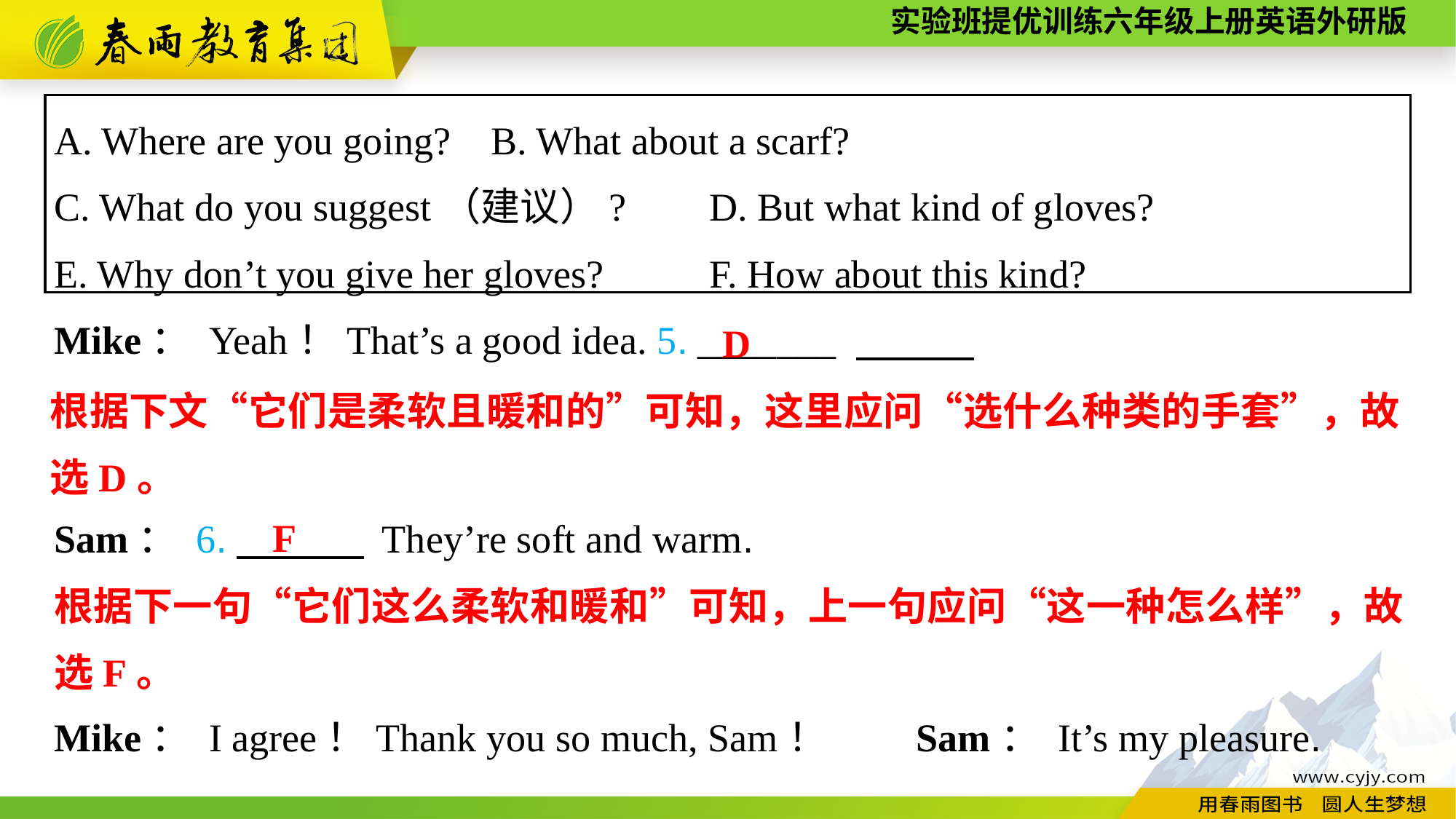

A. Where are you going?	B. What about a scarf?
C. What do you suggest（建议）?	D. But what kind of gloves?
E. Why don’t you give her gloves?	F. How about this kind?

Mike： Yeah！That’s a good idea. 5. _______

Sam： 6.　　　  They’re soft and warm.

Mike： I agree！Thank you so much, Sam！　　Sam： It’s my pleasure.
D
根据下文“它们是柔软且暖和的”可知，这里应问“选什么种类的手套”，故选D。
F
根据下一句“它们这么柔软和暖和”可知，上一句应问“这一种怎么样”，故选F。